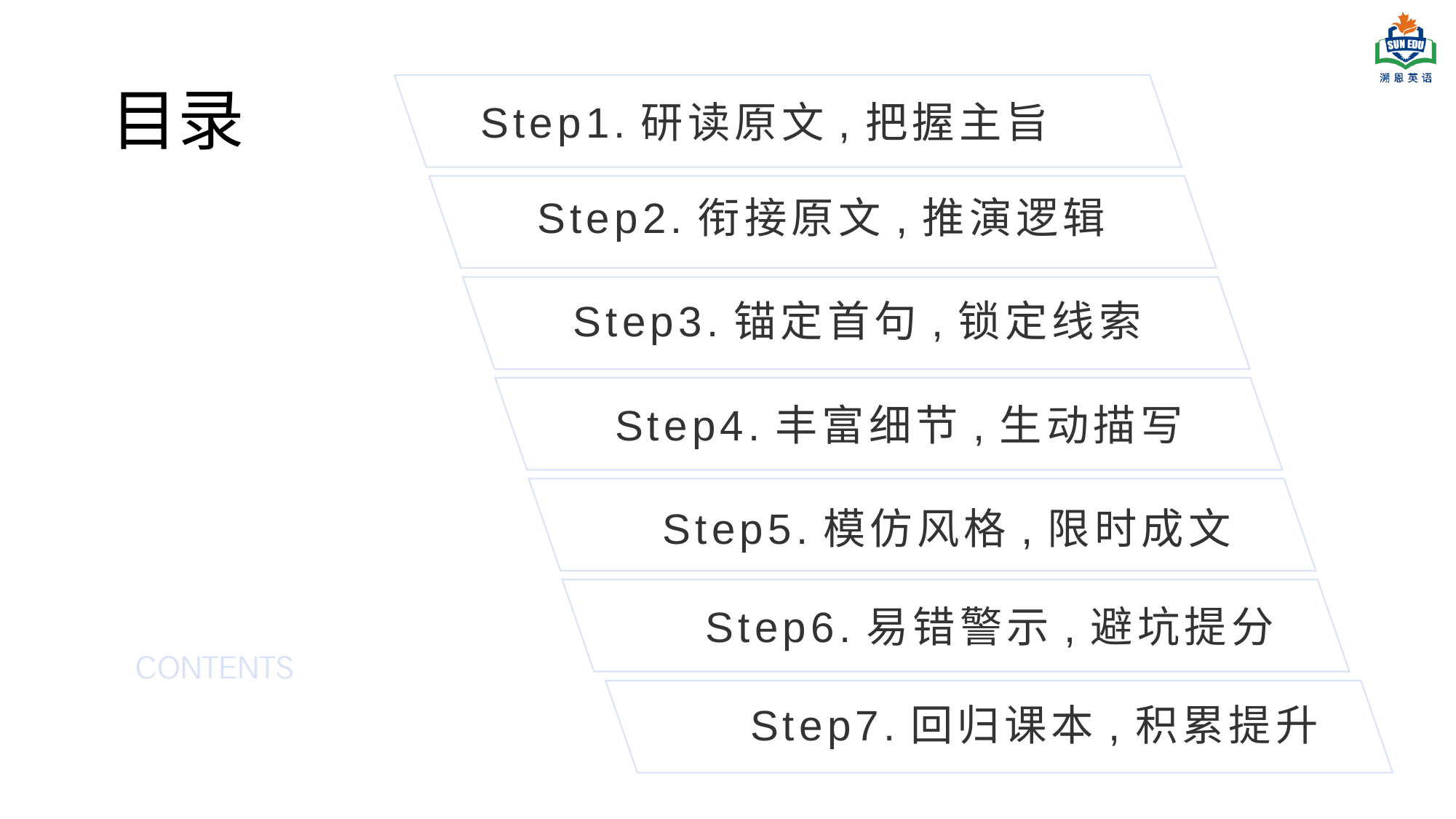

# 目录

Step1.研读原文,把握主旨

Step2.衔接原文,推演逻辑

Step3.锚定首句,锁定线索

Step4.丰富细节,生动描写

Step5.模仿风格,限时成文

Step6.易错警示,避坑提分

Step7.回归课本,积累提升